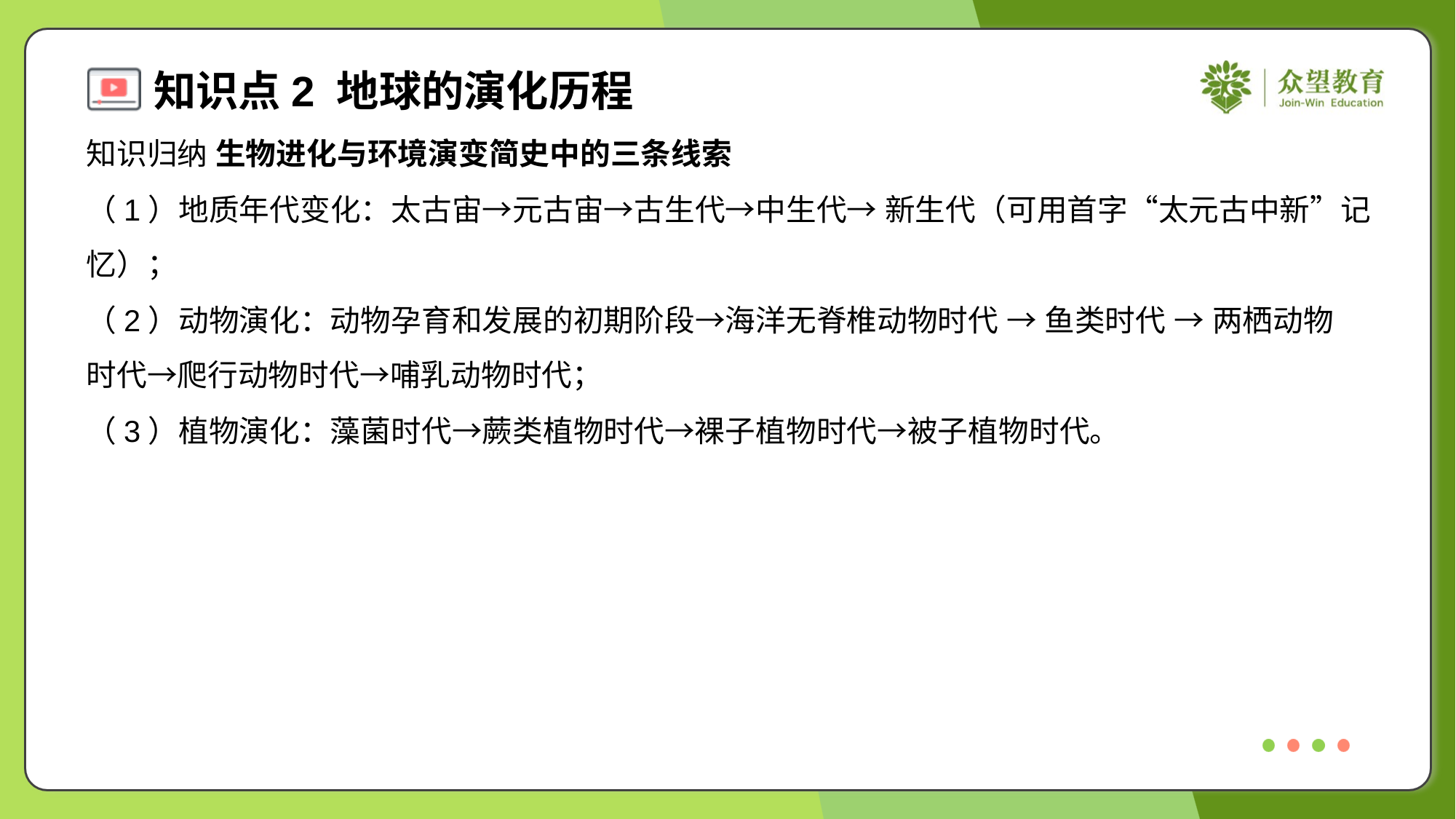

知识归纳 生物进化与环境演变简史中的三条线索
（1）地质年代变化：太古宙→元古宙→古生代→中生代→ 新生代（可用首字“太元古中新”记
忆）；
（2）动物演化：动物孕育和发展的初期阶段→海洋无脊椎动物时代 → 鱼类时代 → 两栖动物
时代→爬行动物时代→哺乳动物时代；
（3）植物演化：藻菌时代→蕨类植物时代→裸子植物时代→被子植物时代。